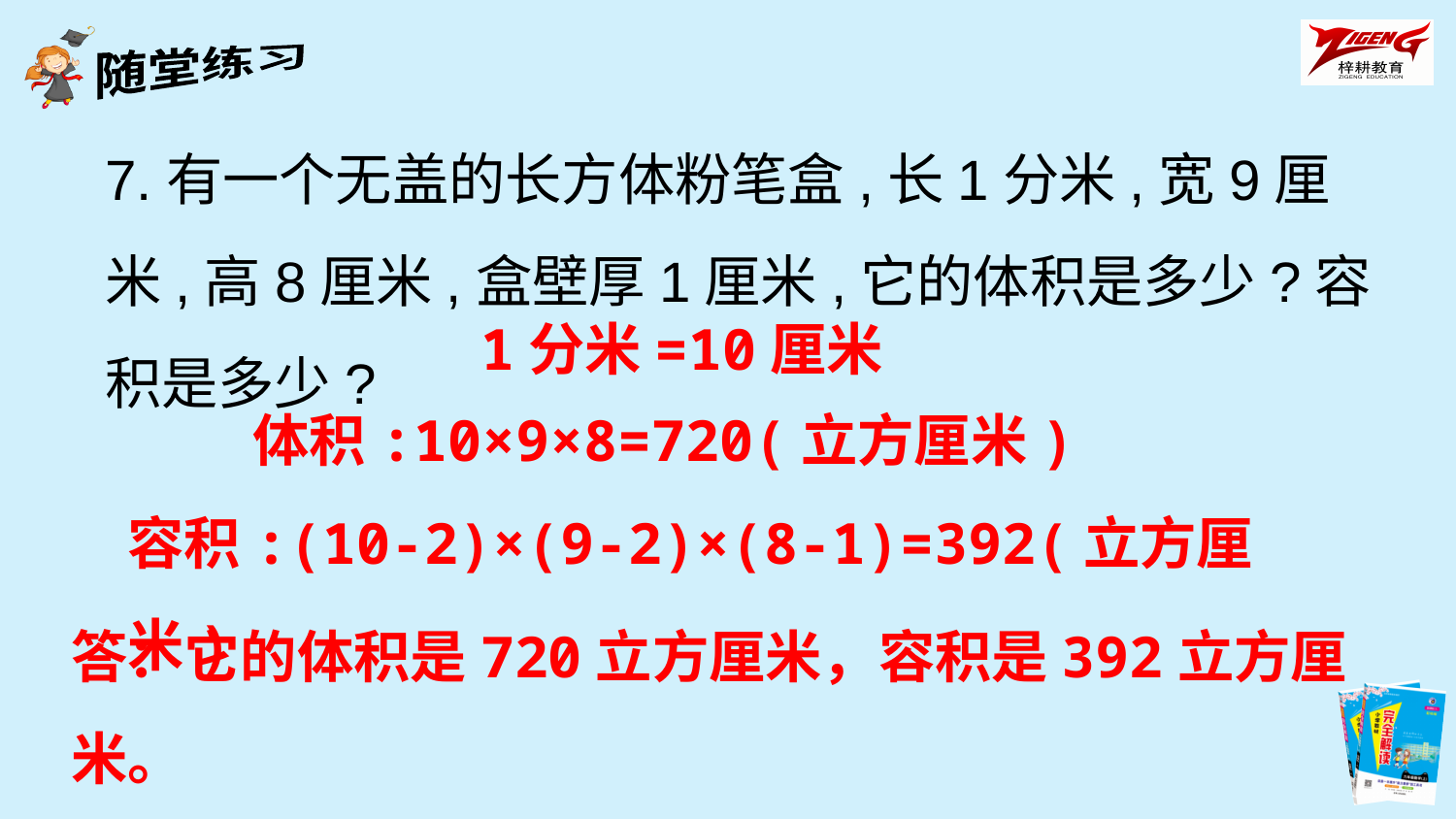

7.有一个无盖的长方体粉笔盒,长1分米,宽9厘米,高8厘米,盒壁厚1厘米,它的体积是多少?容积是多少?
1分米=10厘米
体积:10×9×8=720(立方厘米)
容积:(10-2)×(9-2)×(8-1)=392(立方厘米)
答：它的体积是720立方厘米，容积是392立方厘米。